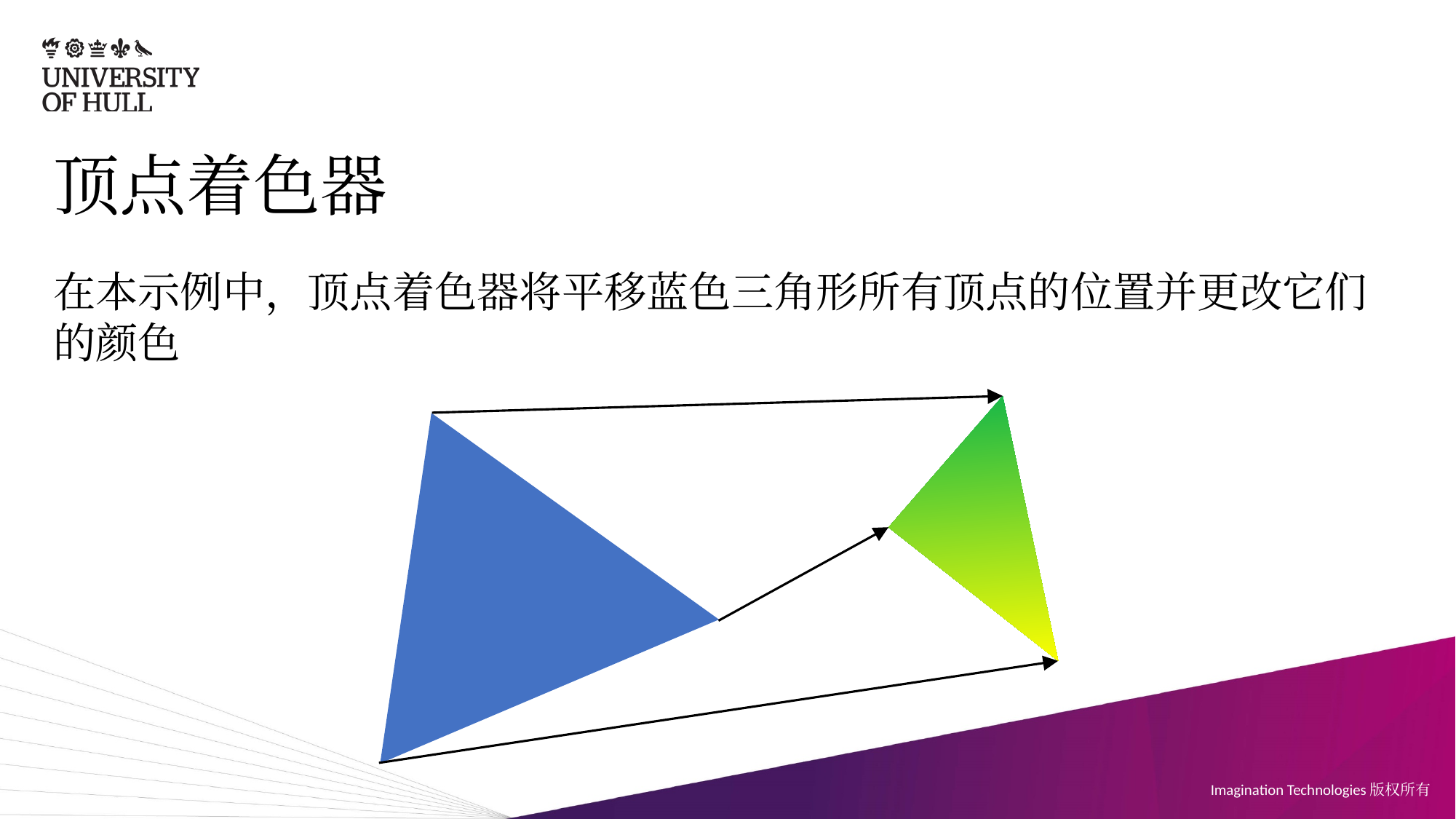

# 顶点着色器
在本示例中，顶点着色器将平移蓝色三角形所有顶点的位置并更改它们的颜色